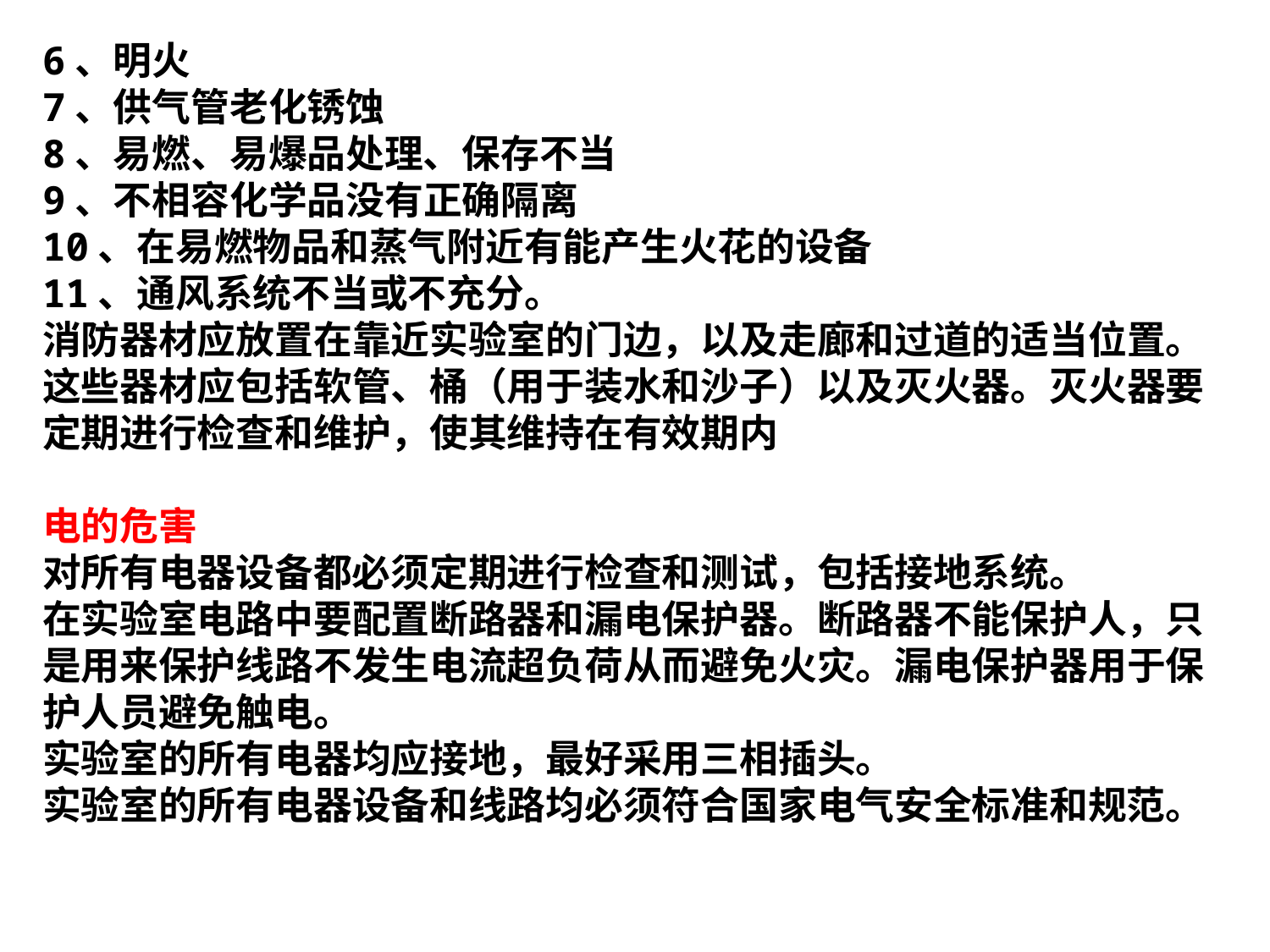

6、明火
7、供气管老化锈蚀
8、易燃、易爆品处理、保存不当
9、不相容化学品没有正确隔离
10、在易燃物品和蒸气附近有能产生火花的设备
11、通风系统不当或不充分。
消防器材应放置在靠近实验室的门边，以及走廊和过道的适当位置。这些器材应包括软管、桶（用于装水和沙子）以及灭火器。灭火器要定期进行检查和维护，使其维持在有效期内

电的危害
对所有电器设备都必须定期进行检查和测试，包括接地系统。
在实验室电路中要配置断路器和漏电保护器。断路器不能保护人，只是用来保护线路不发生电流超负荷从而避免火灾。漏电保护器用于保护人员避免触电。
实验室的所有电器均应接地，最好采用三相插头。
实验室的所有电器设备和线路均必须符合国家电气安全标准和规范。